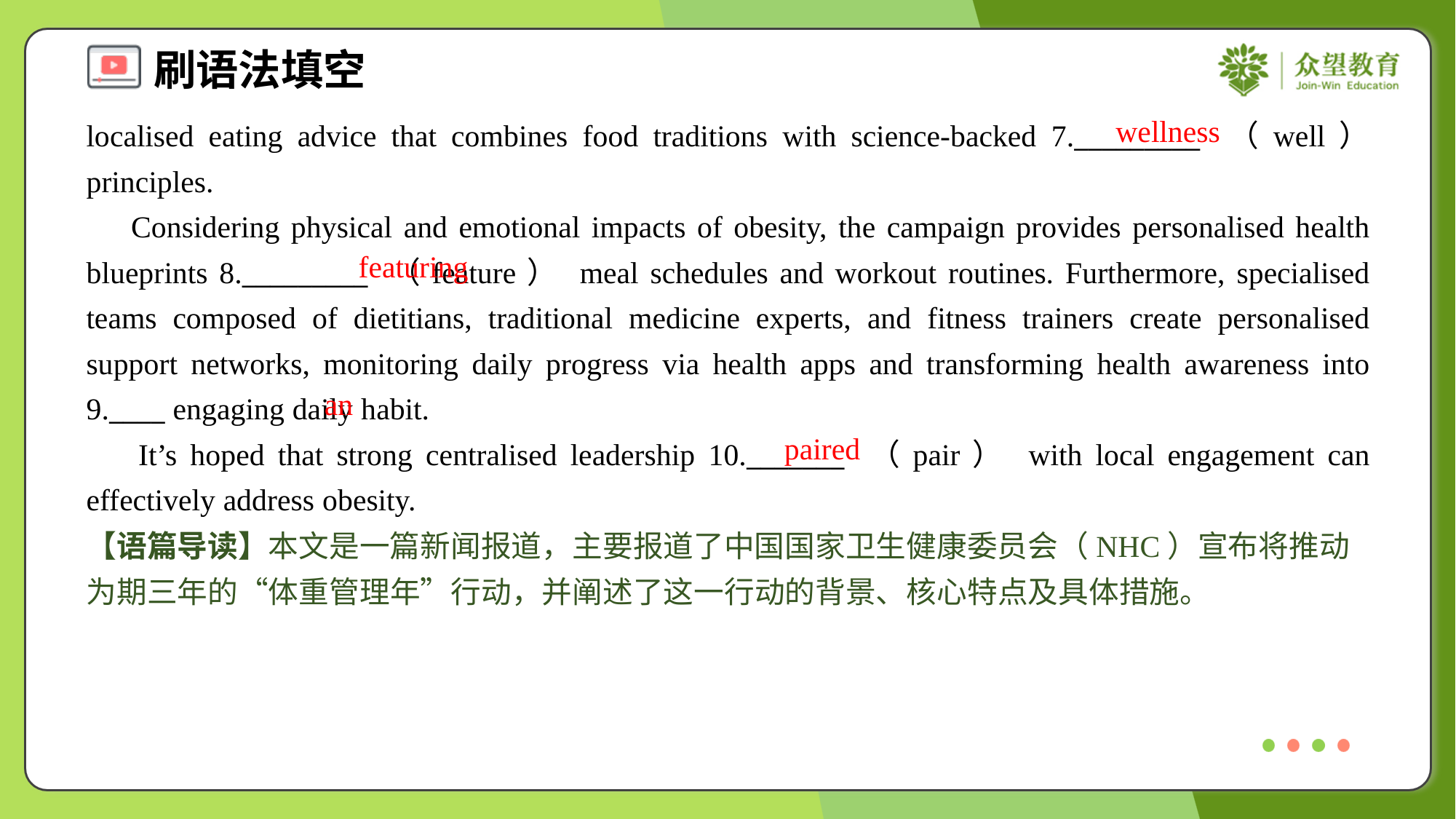

wellness
localised eating advice that combines food traditions with science-backed 7._________ （well） principles.
    Considering physical and emotional impacts of obesity, the campaign provides personalised health blueprints 8._________ （feature） meal schedules and workout routines. Furthermore, specialised teams composed of dietitians, traditional medicine experts, and fitness trainers create personalised support networks, monitoring daily progress via health apps and transforming health awareness into 9.____ engaging daily habit.
    It’s hoped that strong centralised leadership 10._______ （pair） with local engagement can effectively address obesity.
featuring
an
paired
【语篇导读】本文是一篇新闻报道，主要报道了中国国家卫生健康委员会（NHC）宣布将推动为期三年的“体重管理年”行动，并阐述了这一行动的背景、核心特点及具体措施。